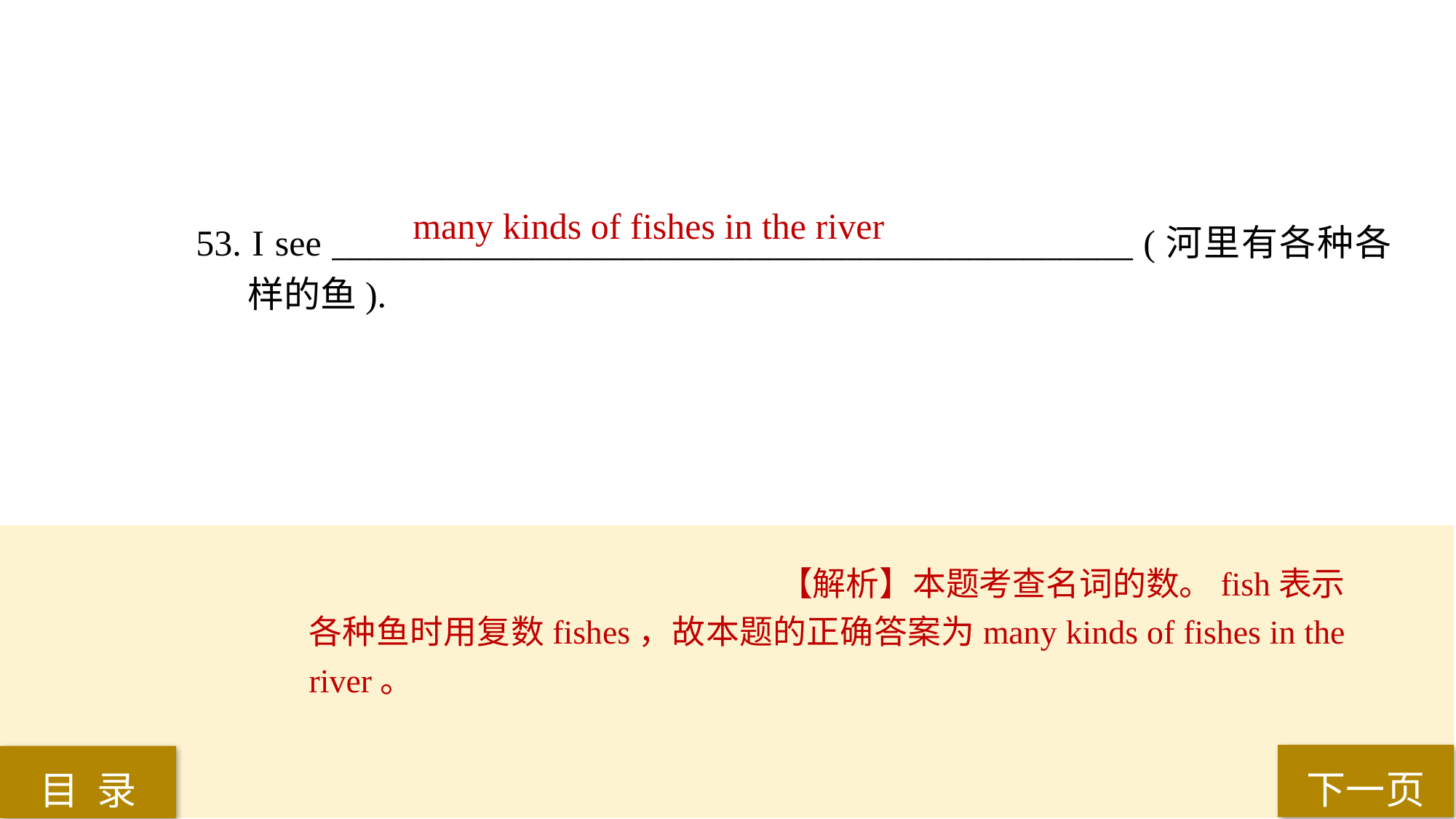

many kinds of fishes in the river
53. I see ____________________________________________ (河里有各种各样的鱼).
【解析】本题考查名词的数。fish表示各种鱼时用复数fishes，故本题的正确答案为many kinds of fishes in the river。